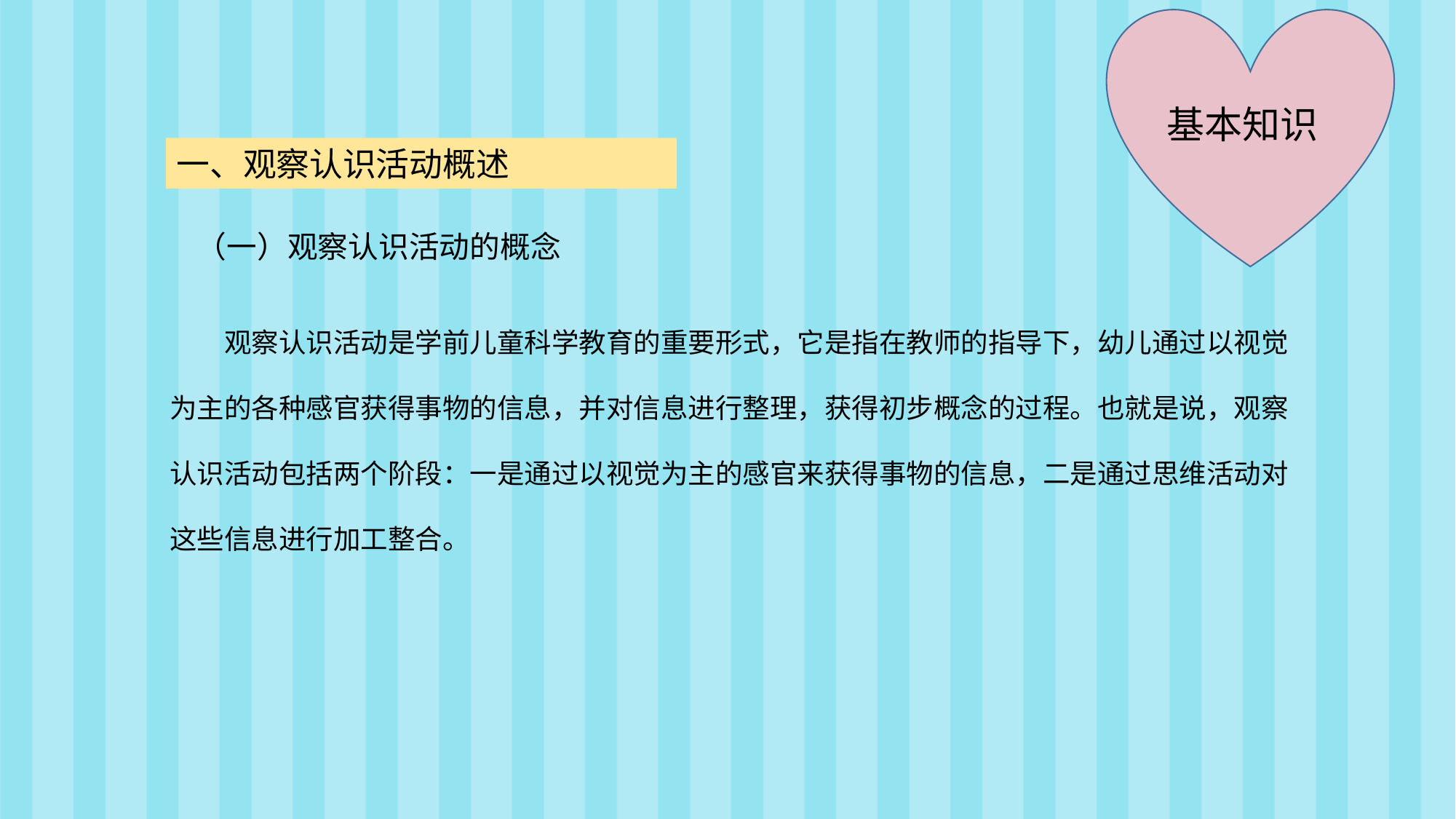

基本知识
一、观察认识活动概述
（一）观察认识活动的概念
观察认识活动是学前儿童科学教育的重要形式，它是指在教师的指导下，幼儿通过以视觉
为主的各种感官获得事物的信息，并对信息进行整理，获得初步概念的过程。也就是说，观察
认识活动包括两个阶段：一是通过以视觉为主的感官来获得事物的信息，二是通过思维活动对
这些信息进行加工整合。